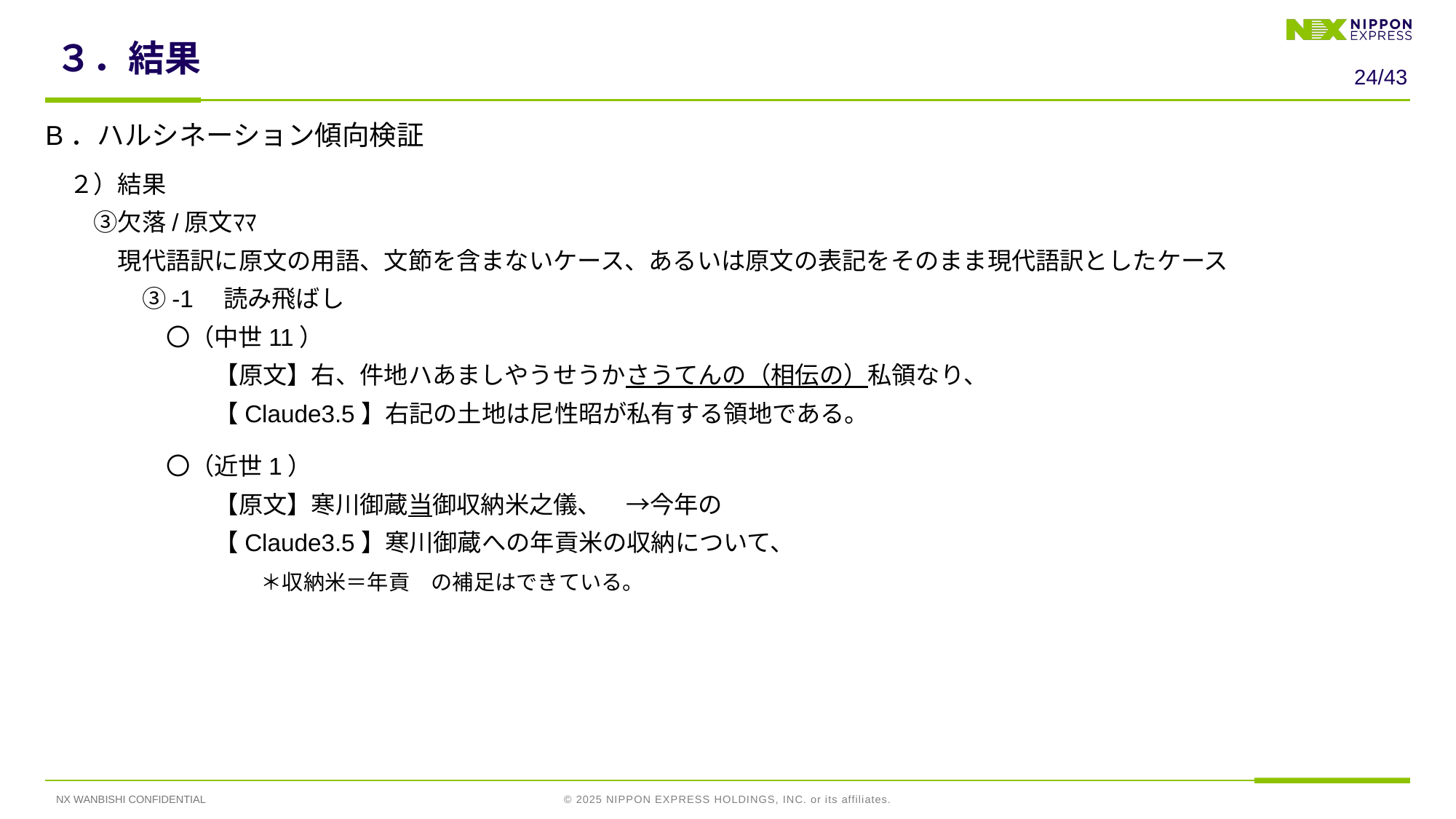

# ３．結果
24/43
B．ハルシネーション傾向検証
　２）結果
　　③欠落/原文ﾏﾏ
　　　現代語訳に原文の用語、文節を含まないケース、あるいは原文の表記をそのまま現代語訳としたケース
　　　　③-1　読み飛ばし
　　　　　〇（中世11）
　　　　　　　【原文】右、件地ハあましやうせうかさうてんの（相伝の）私領なり、
　　　　　　　【Claude3.5】右記の土地は尼性昭が私有する領地である。

　　　　　〇（近世1）
　　　　　　　【原文】寒川御蔵当御収納米之儀、　→今年の
　　　　　　　【Claude3.5】寒川御蔵への年貢米の収納について、
　　　　　　　　　　＊収納米＝年貢　の補足はできている。

NX WANBISHI CONFIDENTIAL